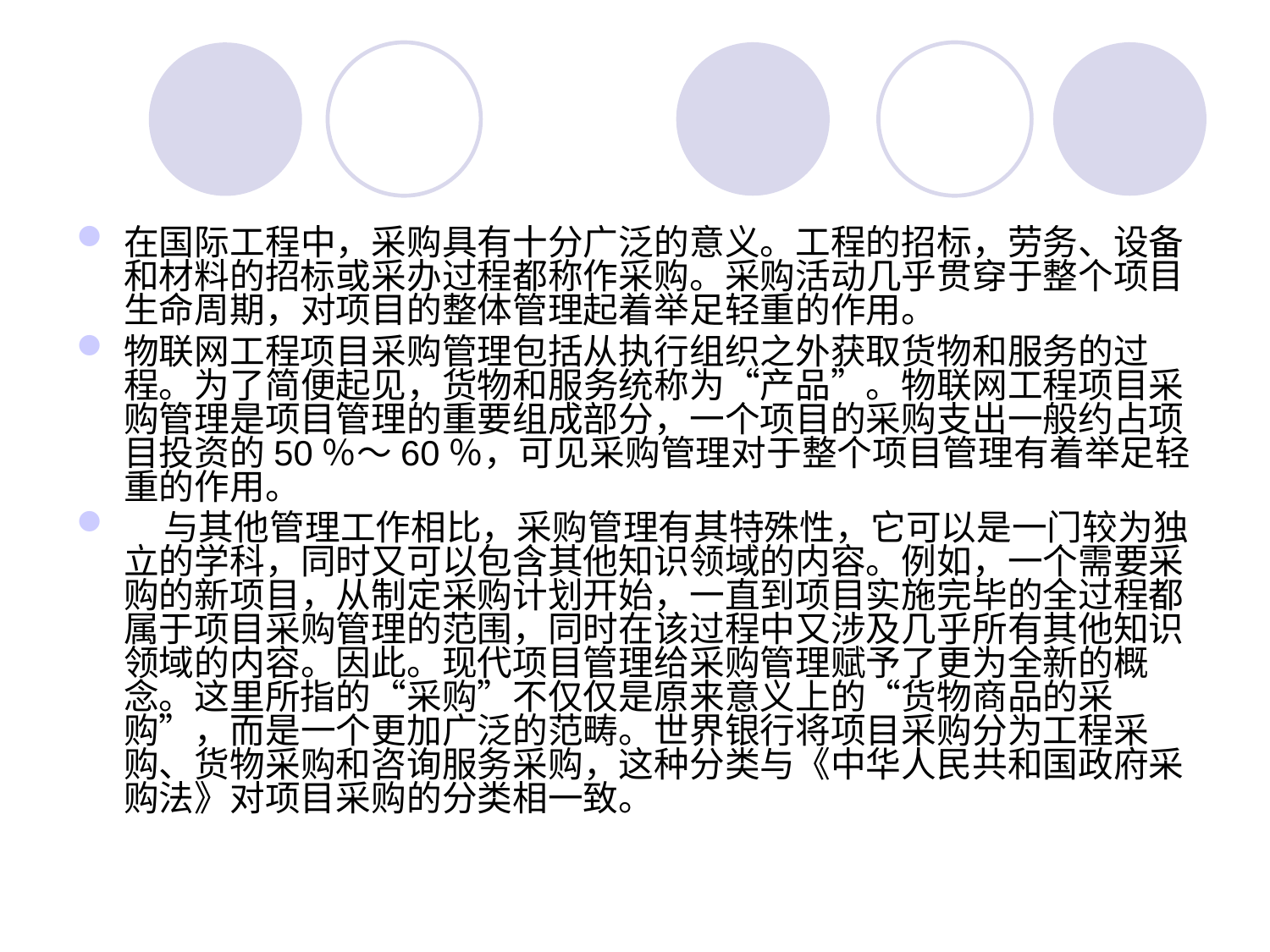

#
在国际工程中，采购具有十分广泛的意义。工程的招标，劳务、设备和材料的招标或采办过程都称作采购。采购活动几乎贯穿于整个项目生命周期，对项目的整体管理起着举足轻重的作用。
物联网工程项目采购管理包括从执行组织之外获取货物和服务的过程。为了简便起见，货物和服务统称为“产品”。物联网工程项目采购管理是项目管理的重要组成部分，一个项目的采购支出一般约占项目投资的50％～60％，可见采购管理对于整个项目管理有着举足轻重的作用。
    与其他管理工作相比，采购管理有其特殊性，它可以是一门较为独立的学科，同时又可以包含其他知识领域的内容。例如，一个需要采购的新项目，从制定采购计划开始，一直到项目实施完毕的全过程都属于项目采购管理的范围，同时在该过程中又涉及几乎所有其他知识领域的内容。因此。现代项目管理给采购管理赋予了更为全新的概念。这里所指的“采购”不仅仅是原来意义上的“货物商品的采购”，而是一个更加广泛的范畴。世界银行将项目采购分为工程采购、货物采购和咨询服务采购，这种分类与《中华人民共和国政府采购法》对项目采购的分类相一致。